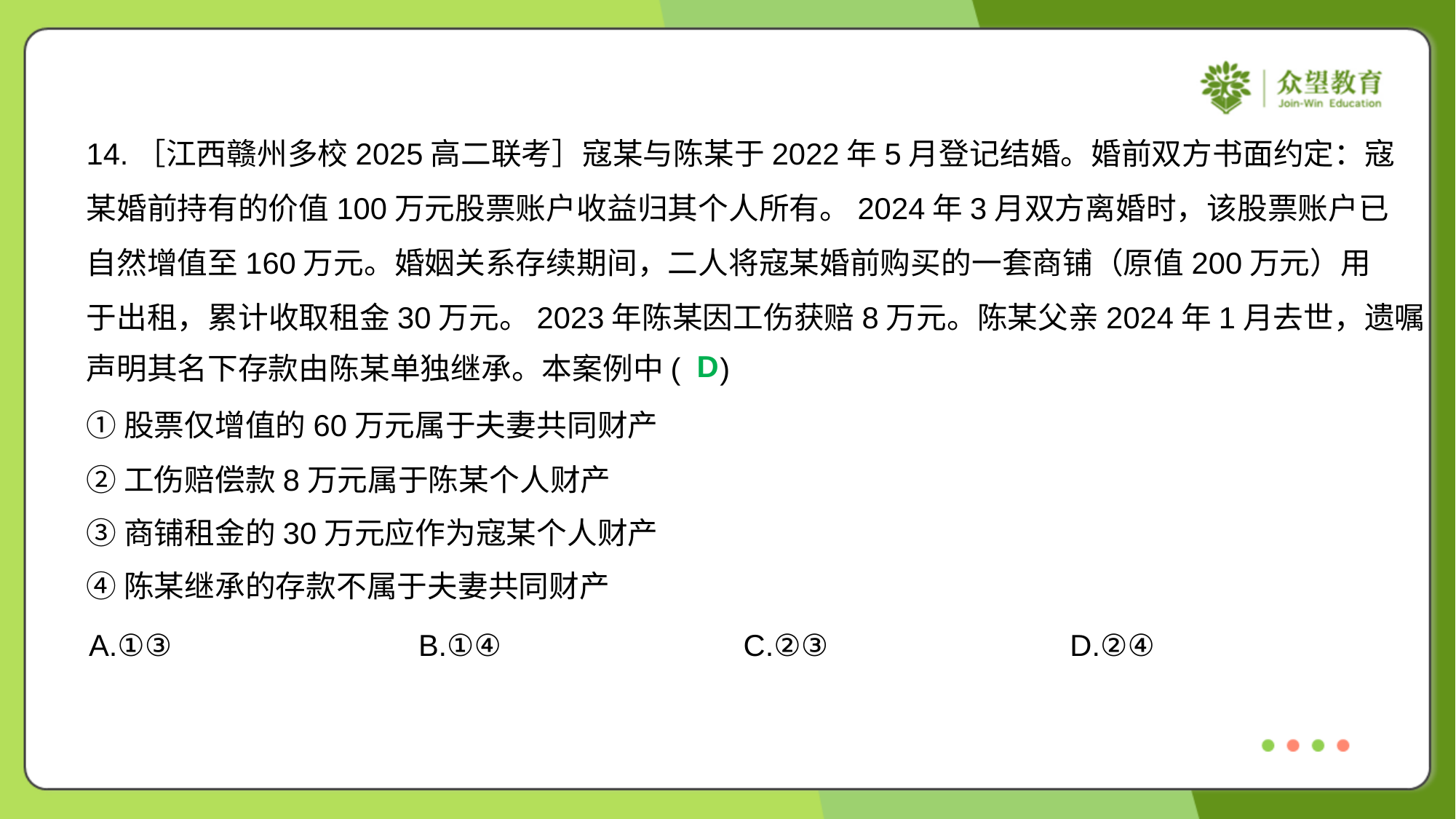

14.［江西赣州多校2025高二联考］寇某与陈某于2022年5月登记结婚。婚前双方书面约定：寇
某婚前持有的价值100万元股票账户收益归其个人所有。2024年3月双方离婚时，该股票账户已
自然增值至160万元。婚姻关系存续期间，二人将寇某婚前购买的一套商铺（原值200万元）用
于出租，累计收取租金30万元。2023年陈某因工伤获赔8万元。陈某父亲2024年1月去世，遗嘱
声明其名下存款由陈某单独继承。本案例中(     )
D
①股票仅增值的60万元属于夫妻共同财产
②工伤赔偿款8万元属于陈某个人财产
③商铺租金的30万元应作为寇某个人财产
④陈某继承的存款不属于夫妻共同财产
A.①③	B.①④	C.②③	D.②④